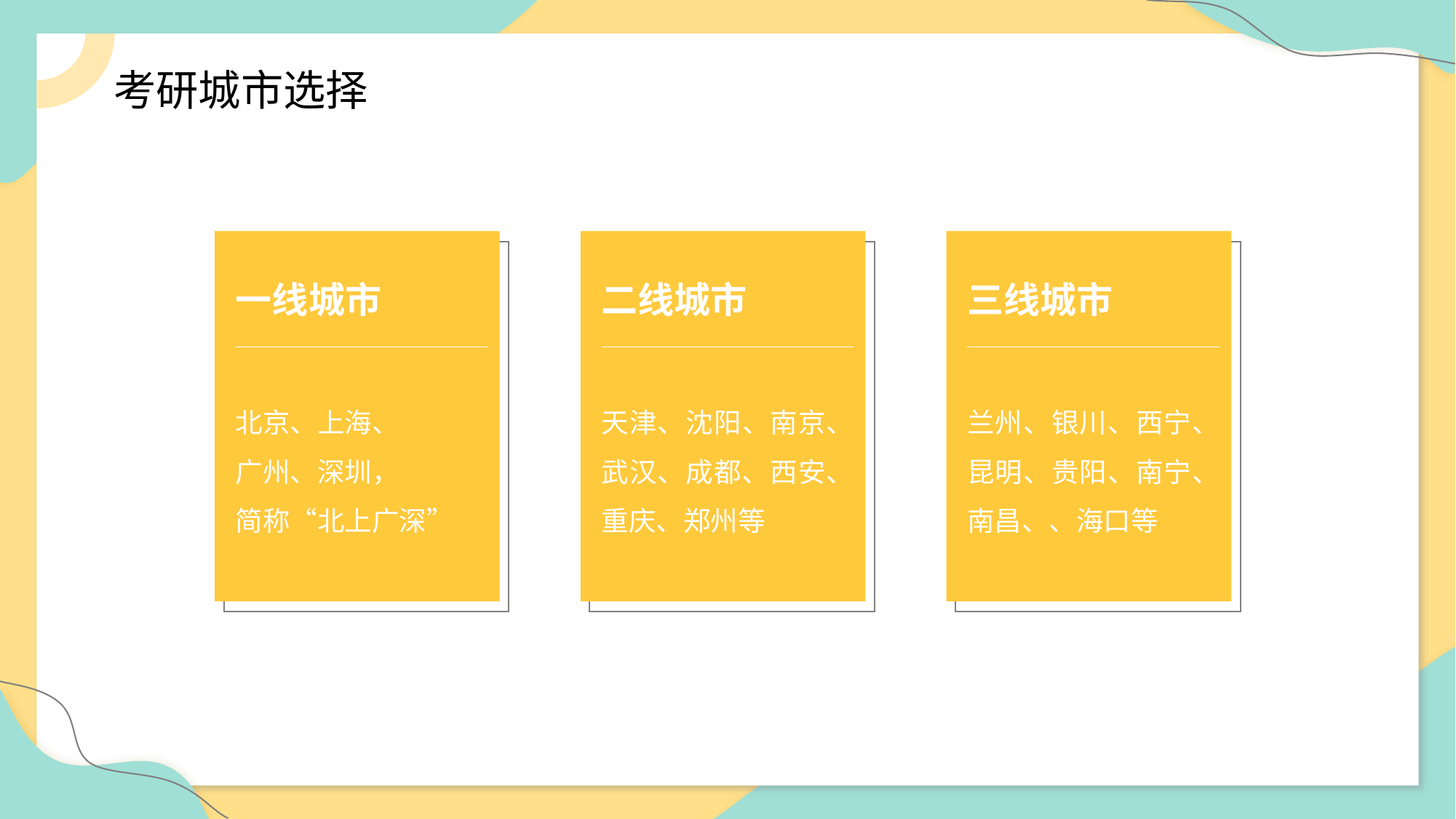

# 考研城市选择

一线城市
北京、上海、
广州、深圳，
简称“北上广深”

二线城市
天津、沈阳、南京、武汉、成都、西安、重庆、郑州等

三线城市
兰州、银川、西宁、昆明、贵阳、南宁、南昌、、海口等